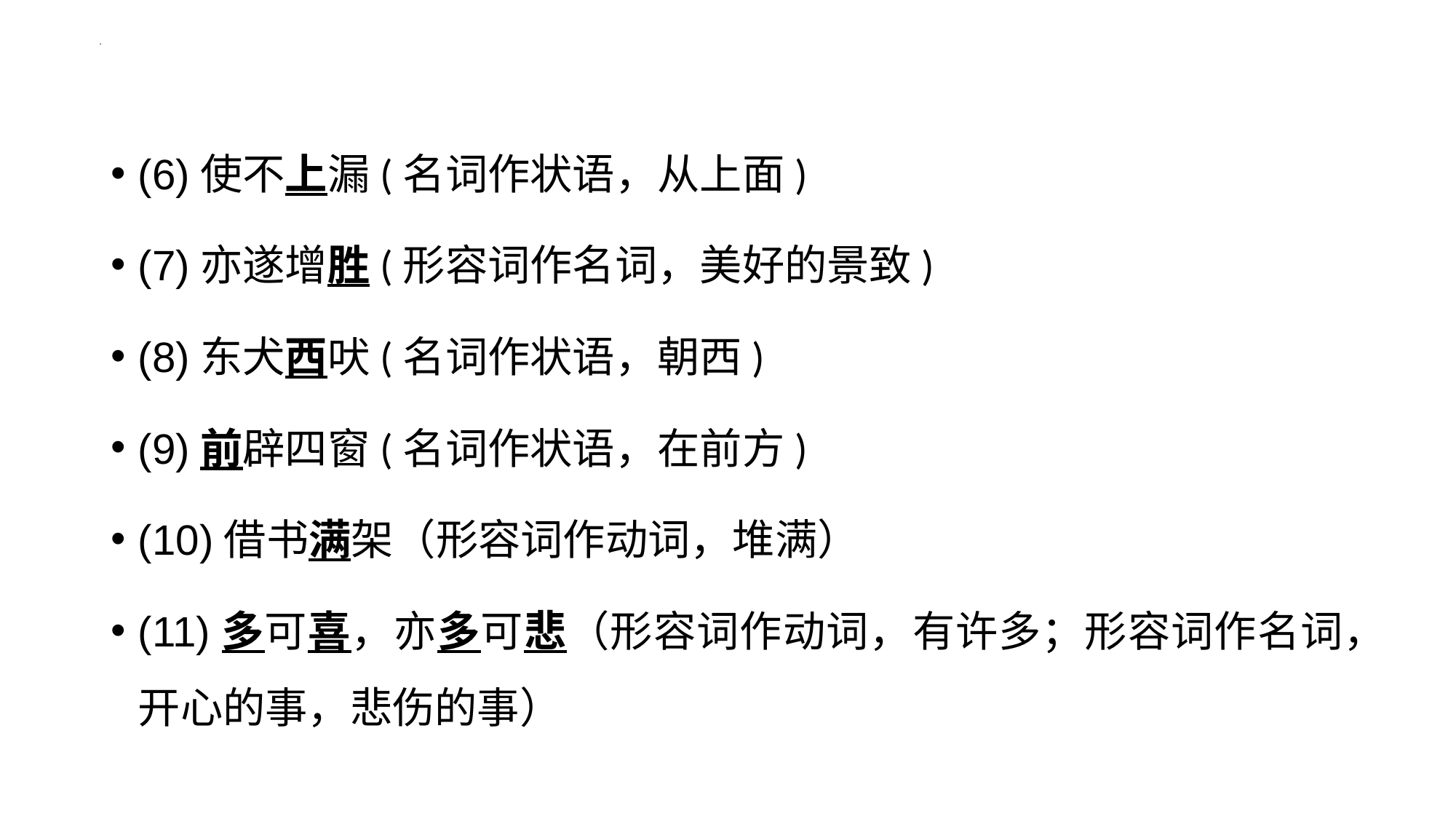

(6)使不上漏(名词作状语，从上面)
(7)亦遂增胜(形容词作名词，美好的景致)
(8)东犬西吠(名词作状语，朝西)
(9)前辟四窗(名词作状语，在前方)
(10)借书满架（形容词作动词，堆满）
(11)多可喜，亦多可悲（形容词作动词，有许多；形容词作名词，开心的事，悲伤的事）